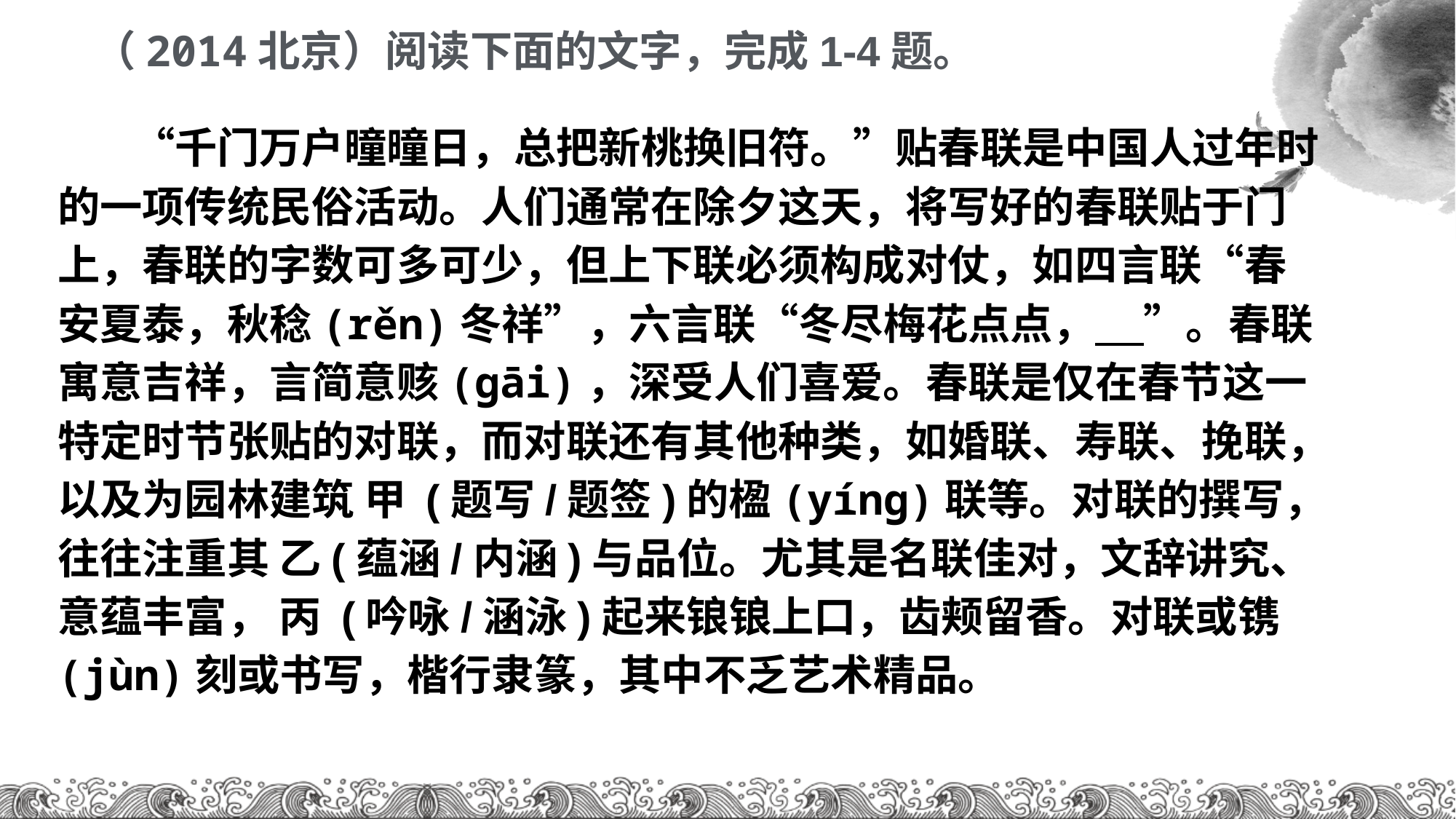

（2014北京）阅读下面的文字，完成1-4题。
　    “千门万户曈曈日，总把新桃换旧符。”贴春联是中国人过年时的一项传统民俗活动。人们通常在除夕这天，将写好的春联贴于门上，春联的字数可多可少，但上下联必须构成对仗，如四言联“春安夏泰，秋稔(rěn)冬祥”，六言联“冬尽梅花点点，     ”。春联寓意吉祥，言简意赅(gāi)，深受人们喜爱。春联是仅在春节这一特定时节张贴的对联，而对联还有其他种类，如婚联、寿联、挽联，以及为园林建筑 甲 (题写/题签)的楹(yíng)联等。对联的撰写，往往注重其 乙(蕴涵/内涵)与品位。尤其是名联佳对，文辞讲究、意蕴丰富， 丙 (吟咏/涵泳)起来锒锒上口，齿颊留香。对联或镌(jùn)刻或书写，楷行隶篆，其中不乏艺术精品。